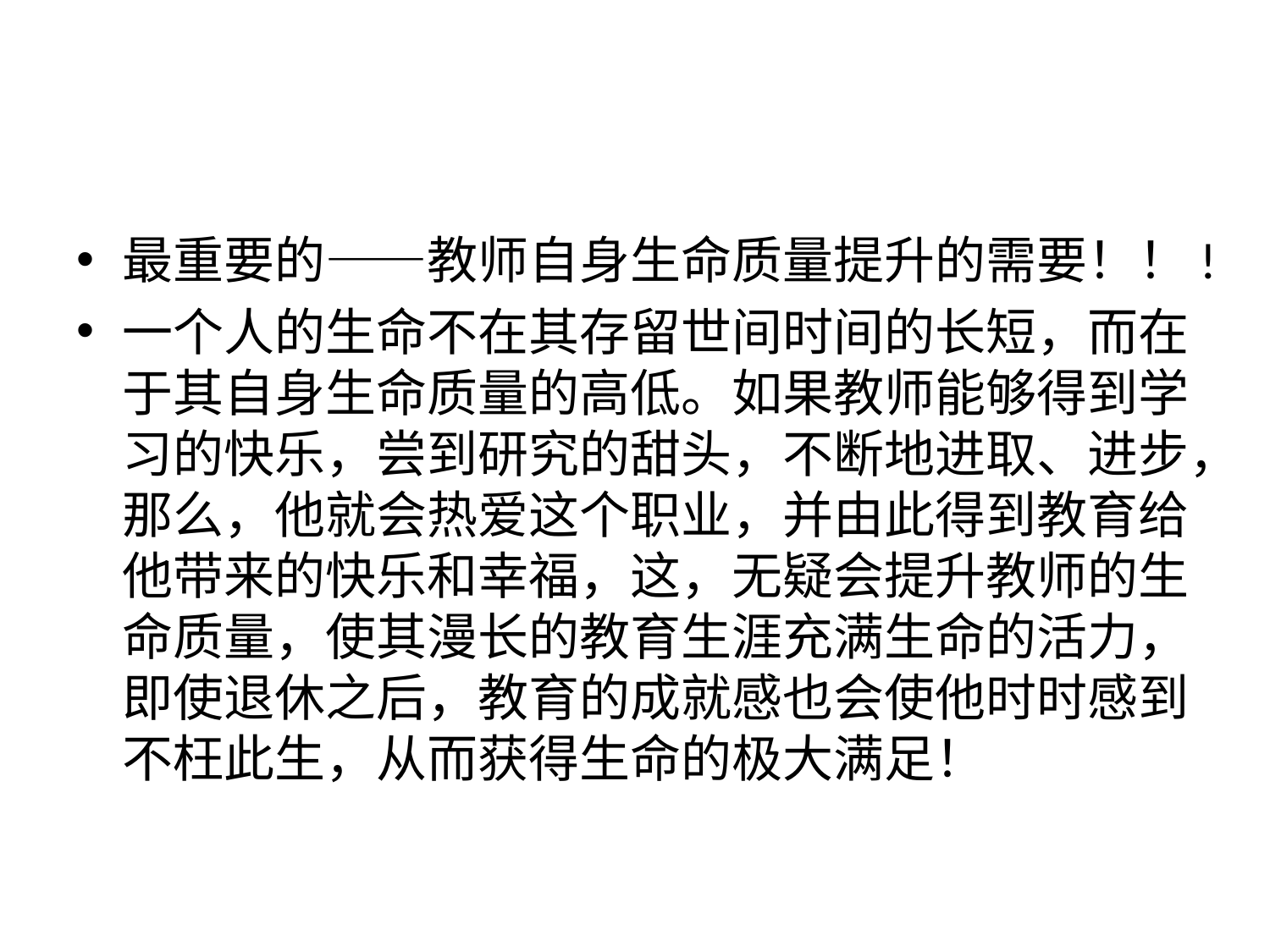

#
最重要的——教师自身生命质量提升的需要！！!
一个人的生命不在其存留世间时间的长短，而在于其自身生命质量的高低。如果教师能够得到学习的快乐，尝到研究的甜头，不断地进取、进步，那么，他就会热爱这个职业，并由此得到教育给他带来的快乐和幸福，这，无疑会提升教师的生命质量，使其漫长的教育生涯充满生命的活力，即使退休之后，教育的成就感也会使他时时感到不枉此生，从而获得生命的极大满足！